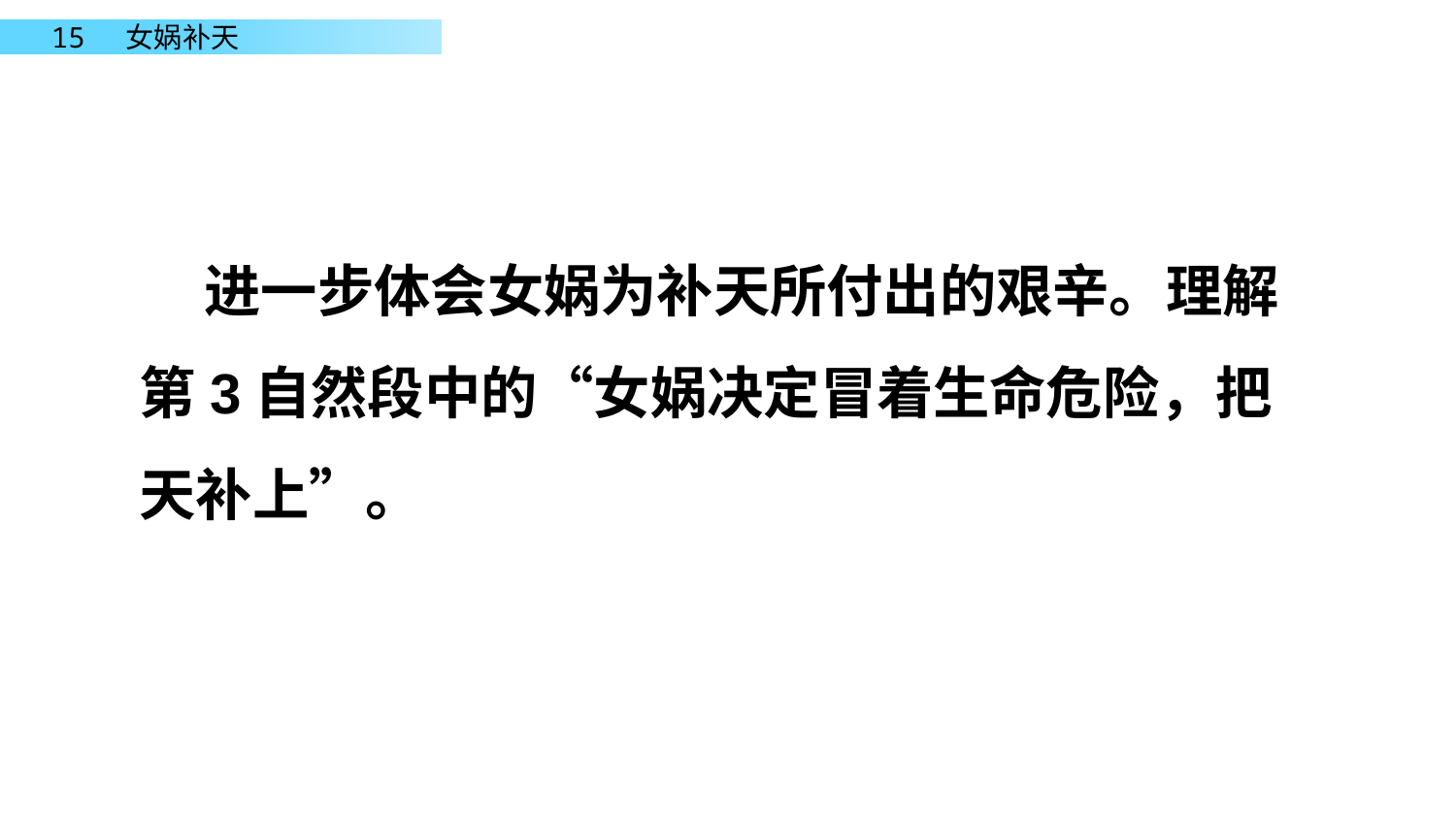

进一步体会女娲为补天所付出的艰辛。理解第3自然段中的“女娲决定冒着生命危险，把天补上”。